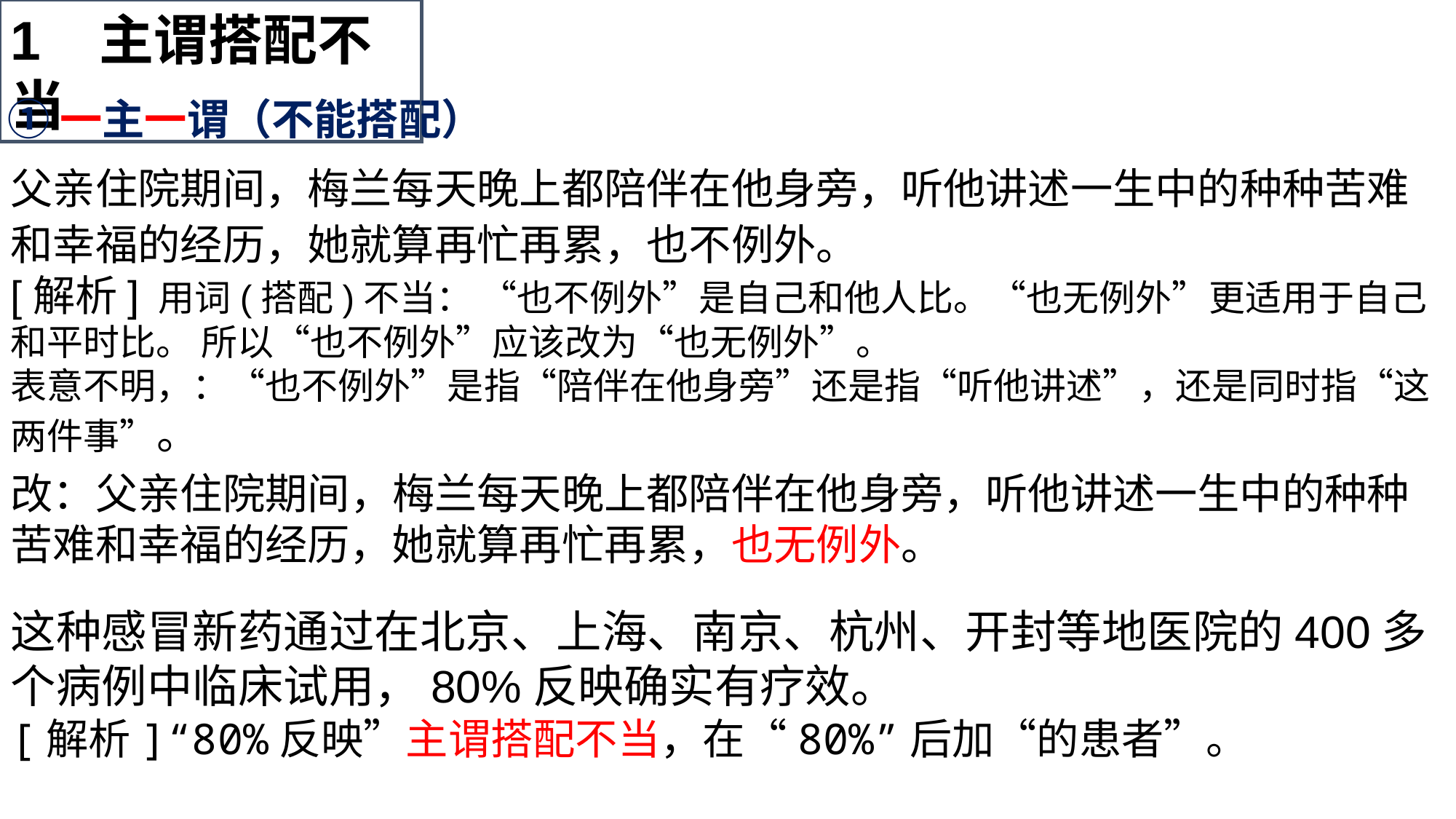

1   主谓搭配不当
①一主一谓（不能搭配）
父亲住院期间，梅兰每天晚上都陪伴在他身旁，听他讲述一生中的种种苦难和幸福的经历，她就算再忙再累，也不例外。
[解析] 用词(搭配)不当： “也不例外”是自己和他人比。“也无例外”更适用于自己和平时比。 所以“也不例外”应该改为“也无例外”。
表意不明，：“也不例外”是指“陪伴在他身旁”还是指“听他讲述”，还是同时指“这两件事”。
改：父亲住院期间，梅兰每天晚上都陪伴在他身旁，听他讲述一生中的种种苦难和幸福的经历，她就算再忙再累，也无例外。
这种感冒新药通过在北京、上海、南京、杭州、开封等地医院的400多个病例中临床试用，80%反映确实有疗效。
[解析]“80%反映”主谓搭配不当，在“80%”后加“的患者”。